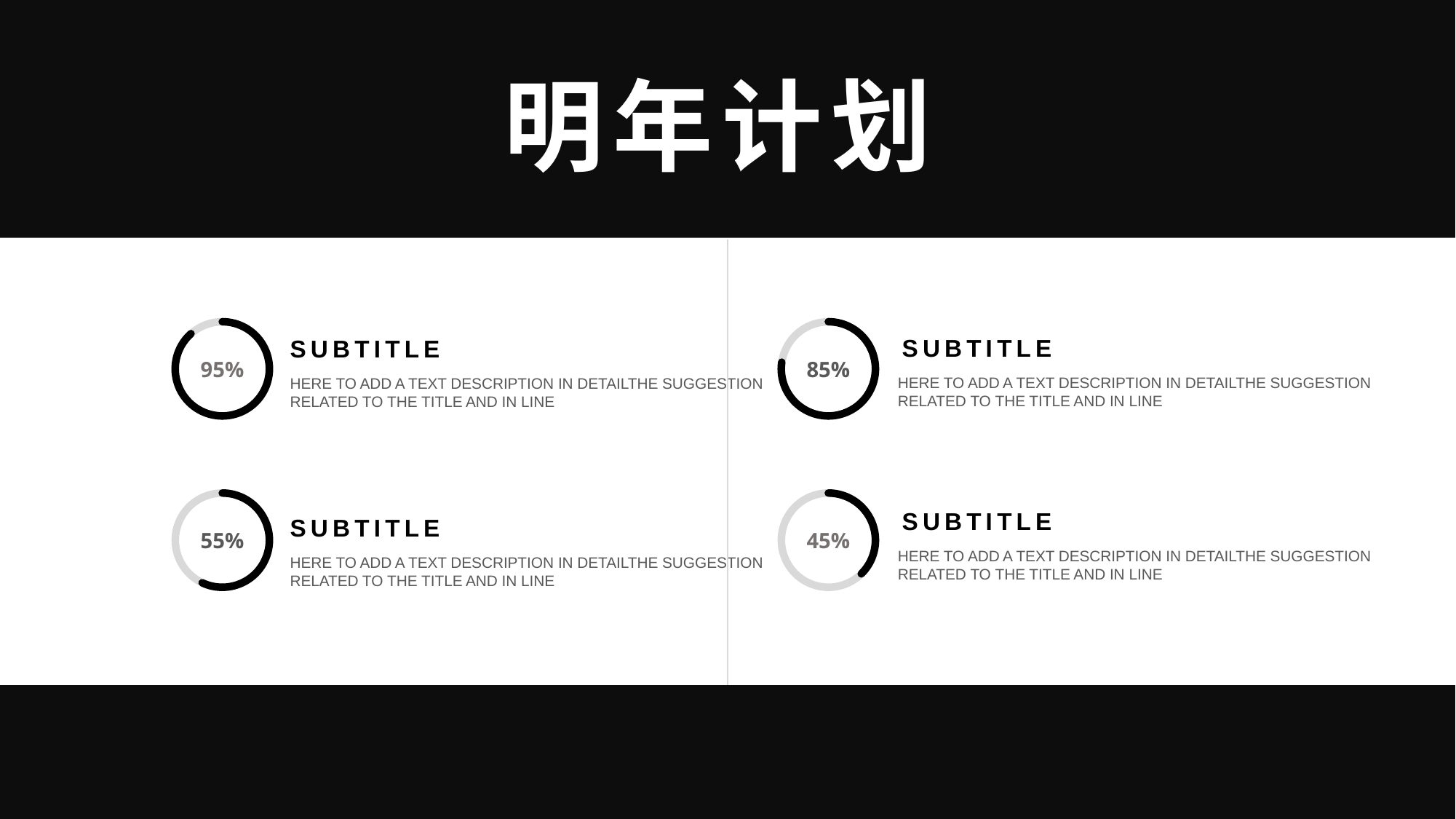

明年计划

85%

95%
SUBTITLE
SUBTITLE
HERE TO ADD A TEXT DESCRIPTION IN DETAILTHE SUGGESTION RELATED TO THE TITLE AND IN LINE
HERE TO ADD A TEXT DESCRIPTION IN DETAILTHE SUGGESTION RELATED TO THE TITLE AND IN LINE

45%

55%
SUBTITLE
SUBTITLE
HERE TO ADD A TEXT DESCRIPTION IN DETAILTHE SUGGESTION RELATED TO THE TITLE AND IN LINE
HERE TO ADD A TEXT DESCRIPTION IN DETAILTHE SUGGESTION RELATED TO THE TITLE AND IN LINE